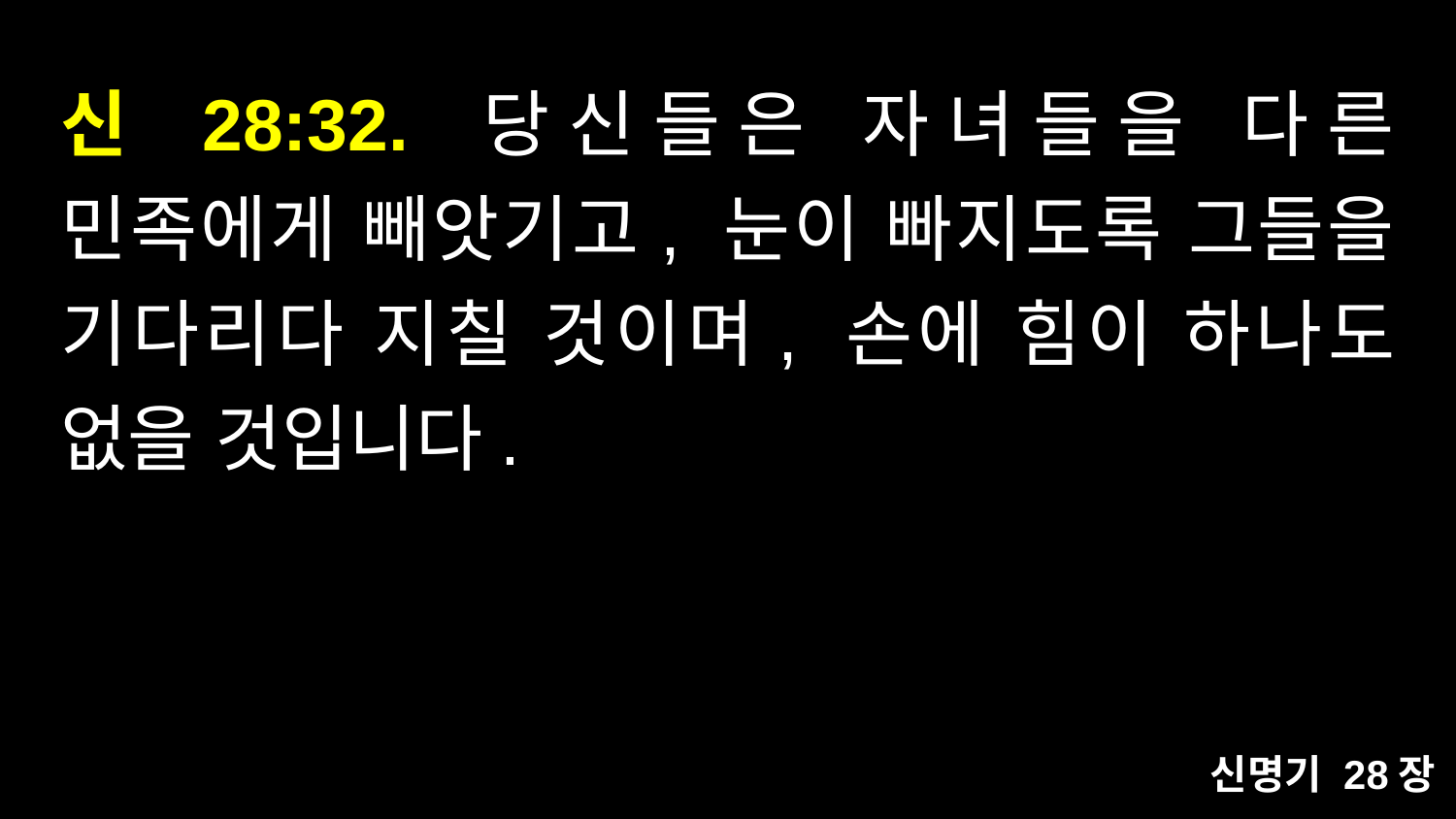

# 신 28:32. 당신들은 자녀들을 다른 민족에게 빼앗기고, 눈이 빠지도록 그들을 기다리다 지칠 것이며, 손에 힘이 하나도 없을 것입니다.
신명기 28장